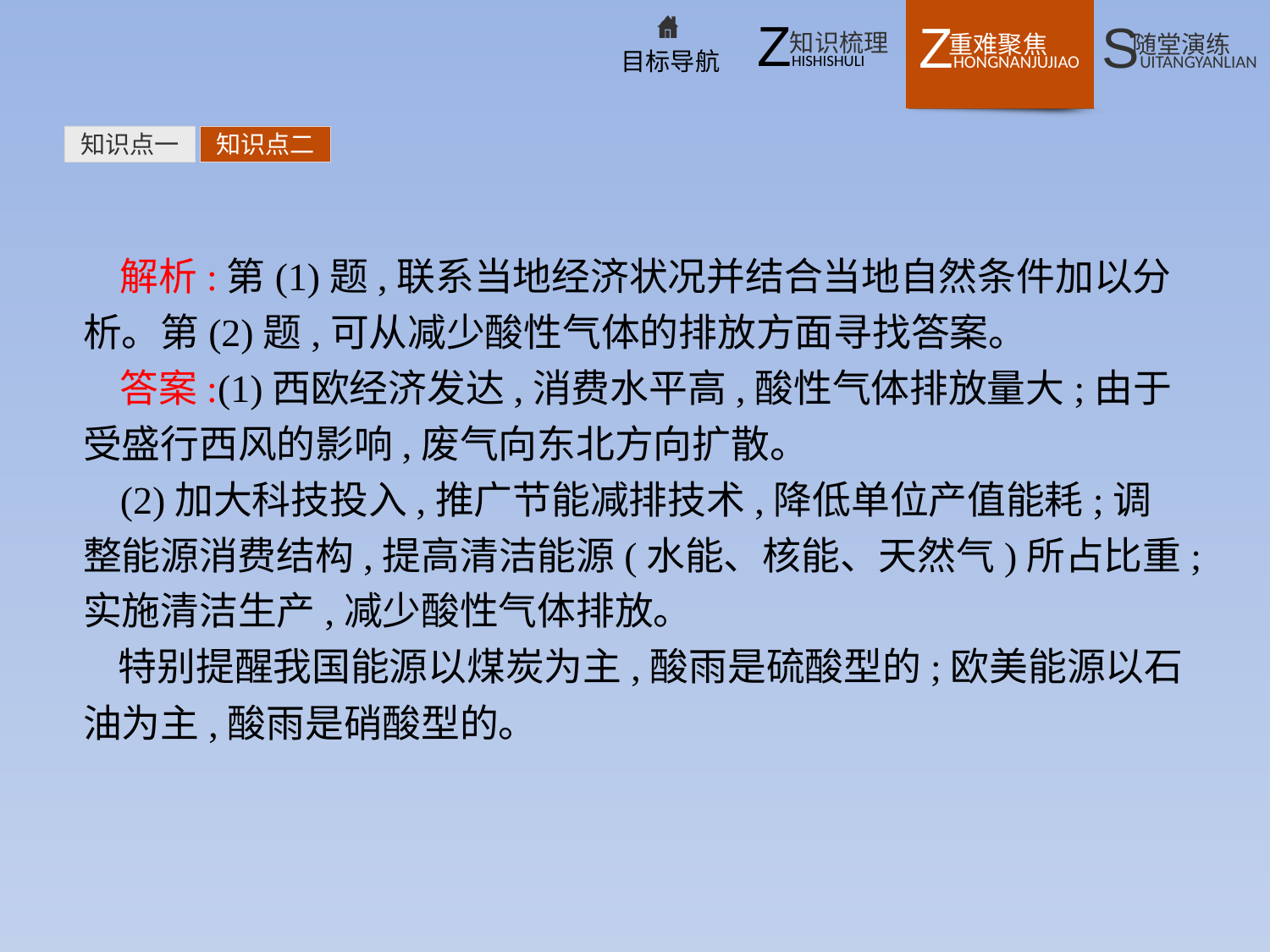

知识点一
知识点二
解析:第(1)题,联系当地经济状况并结合当地自然条件加以分析。第(2)题,可从减少酸性气体的排放方面寻找答案。
答案:(1)西欧经济发达,消费水平高,酸性气体排放量大;由于受盛行西风的影响,废气向东北方向扩散。
(2)加大科技投入,推广节能减排技术,降低单位产值能耗;调整能源消费结构,提高清洁能源(水能、核能、天然气)所占比重;实施清洁生产,减少酸性气体排放。
特别提醒我国能源以煤炭为主,酸雨是硫酸型的;欧美能源以石油为主,酸雨是硝酸型的。